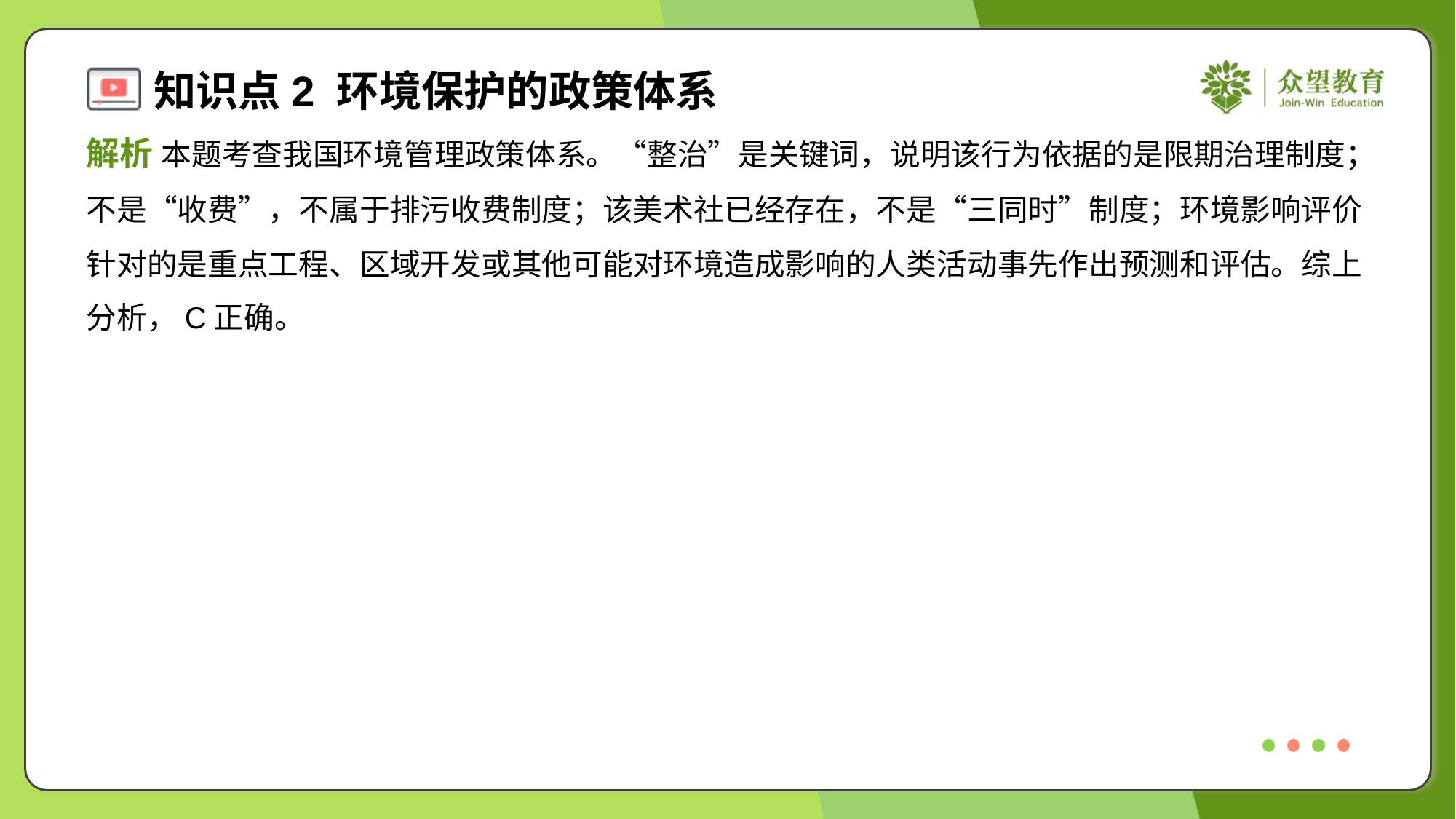

解析 本题考查我国环境管理政策体系。“整治”是关键词，说明该行为依据的是限期治理制度；
不是“收费”，不属于排污收费制度；该美术社已经存在，不是“三同时”制度；环境影响评价
针对的是重点工程、区域开发或其他可能对环境造成影响的人类活动事先作出预测和评估。综上
分析，C正确。